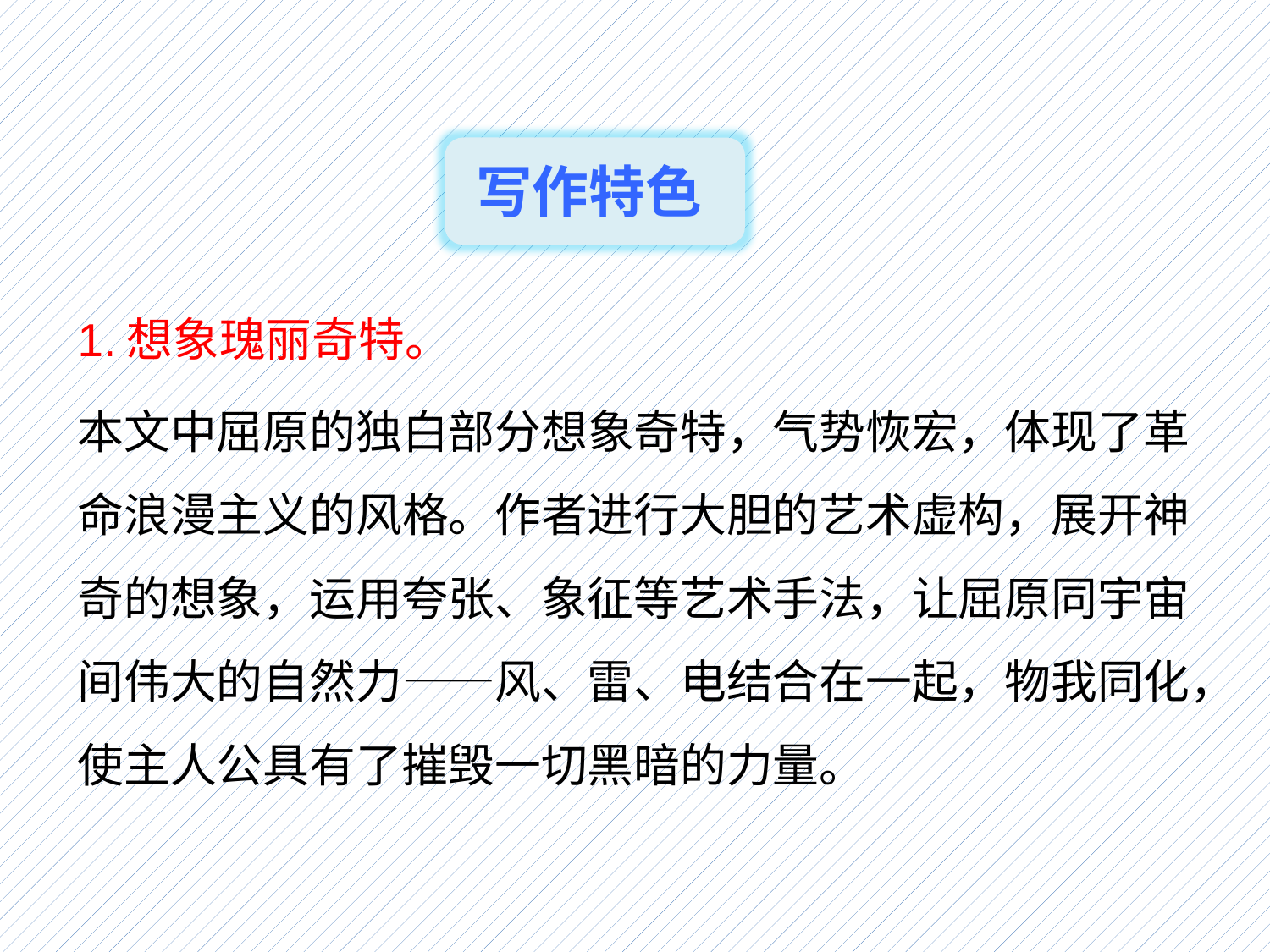

写作特色
1.想象瑰丽奇特。
本文中屈原的独白部分想象奇特，气势恢宏，体现了革命浪漫主义的风格。作者进行大胆的艺术虚构，展开神奇的想象，运用夸张、象征等艺术手法，让屈原同宇宙间伟大的自然力——风、雷、电结合在一起，物我同化，使主人公具有了摧毁一切黑暗的力量。